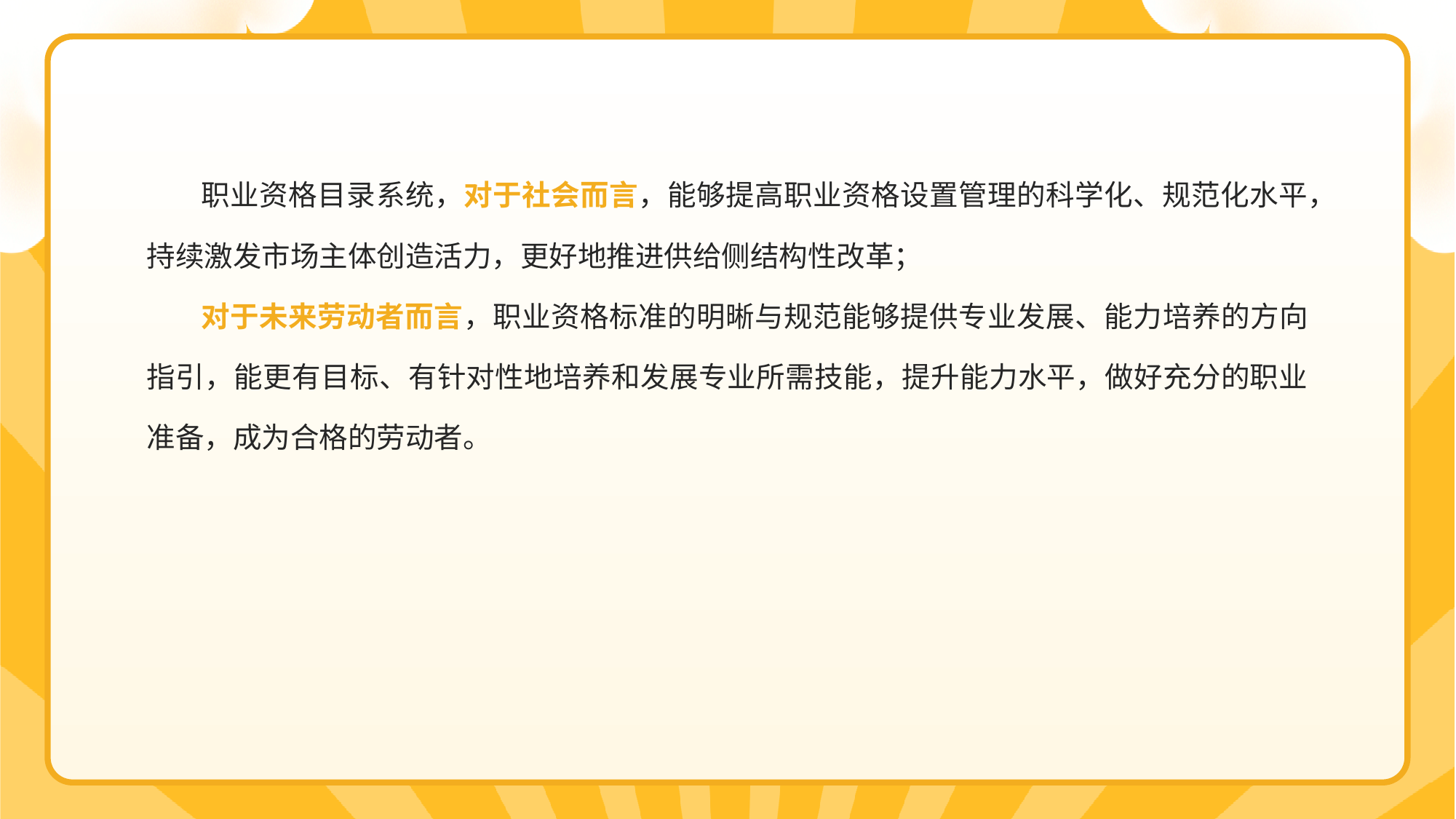

职业资格目录系统，对于社会而言，能够提高职业资格设置管理的科学化、规范化水平，持续激发市场主体创造活力，更好地推进供给侧结构性改革；
对于未来劳动者而言，职业资格标准的明晰与规范能够提供专业发展、能力培养的方向指引，能更有目标、有针对性地培养和发展专业所需技能，提升能力水平，做好充分的职业准备，成为合格的劳动者。